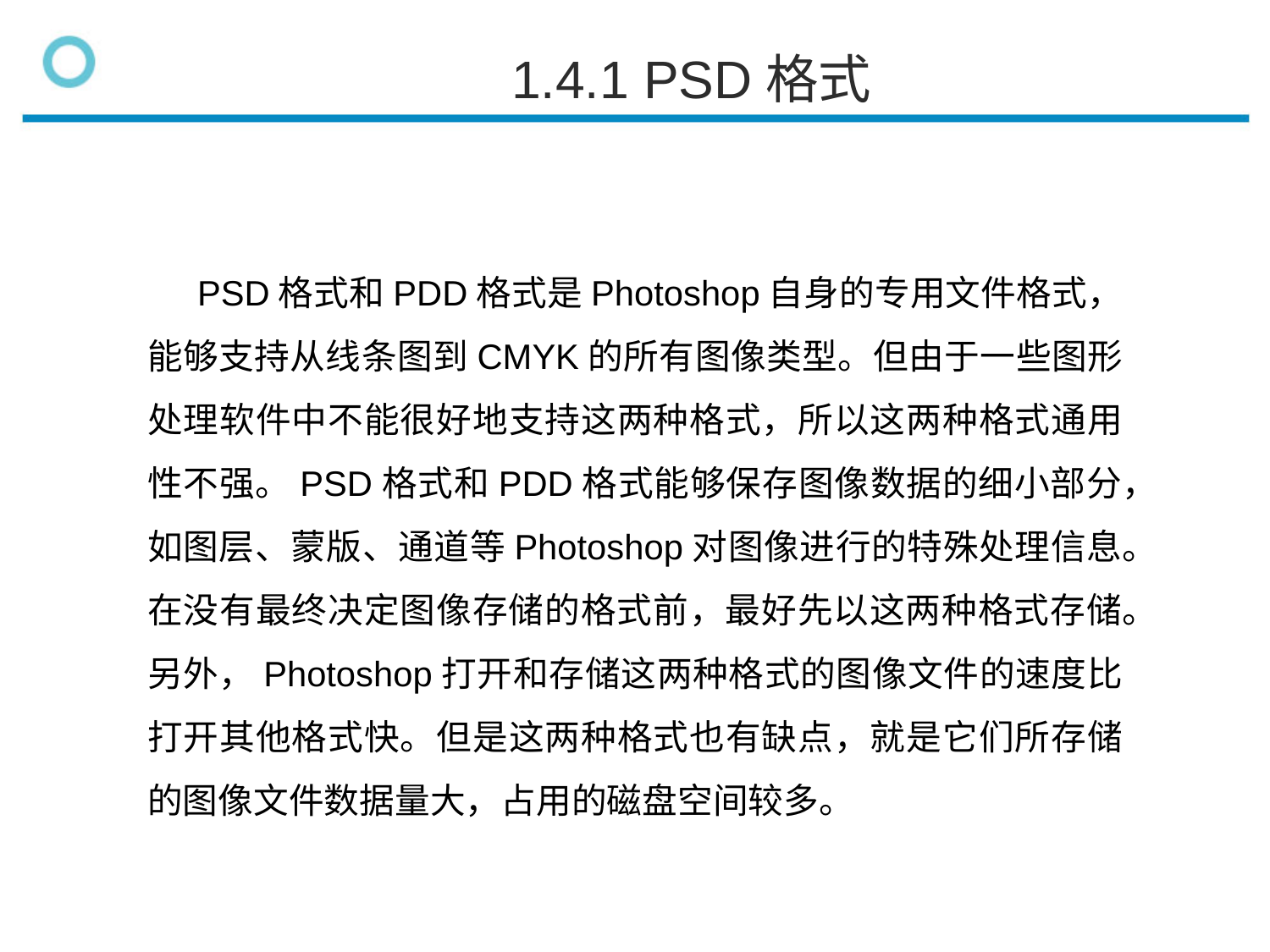

1.4.1 PSD格式

PSD格式和PDD格式是Photoshop自身的专用文件格式，能够支持从线条图到CMYK的所有图像类型。但由于一些图形处理软件中不能很好地支持这两种格式，所以这两种格式通用性不强。PSD格式和PDD格式能够保存图像数据的细小部分，如图层、蒙版、通道等Photoshop对图像进行的特殊处理信息。在没有最终决定图像存储的格式前，最好先以这两种格式存储。另外，Photoshop打开和存储这两种格式的图像文件的速度比打开其他格式快。但是这两种格式也有缺点，就是它们所存储的图像文件数据量大，占用的磁盘空间较多。